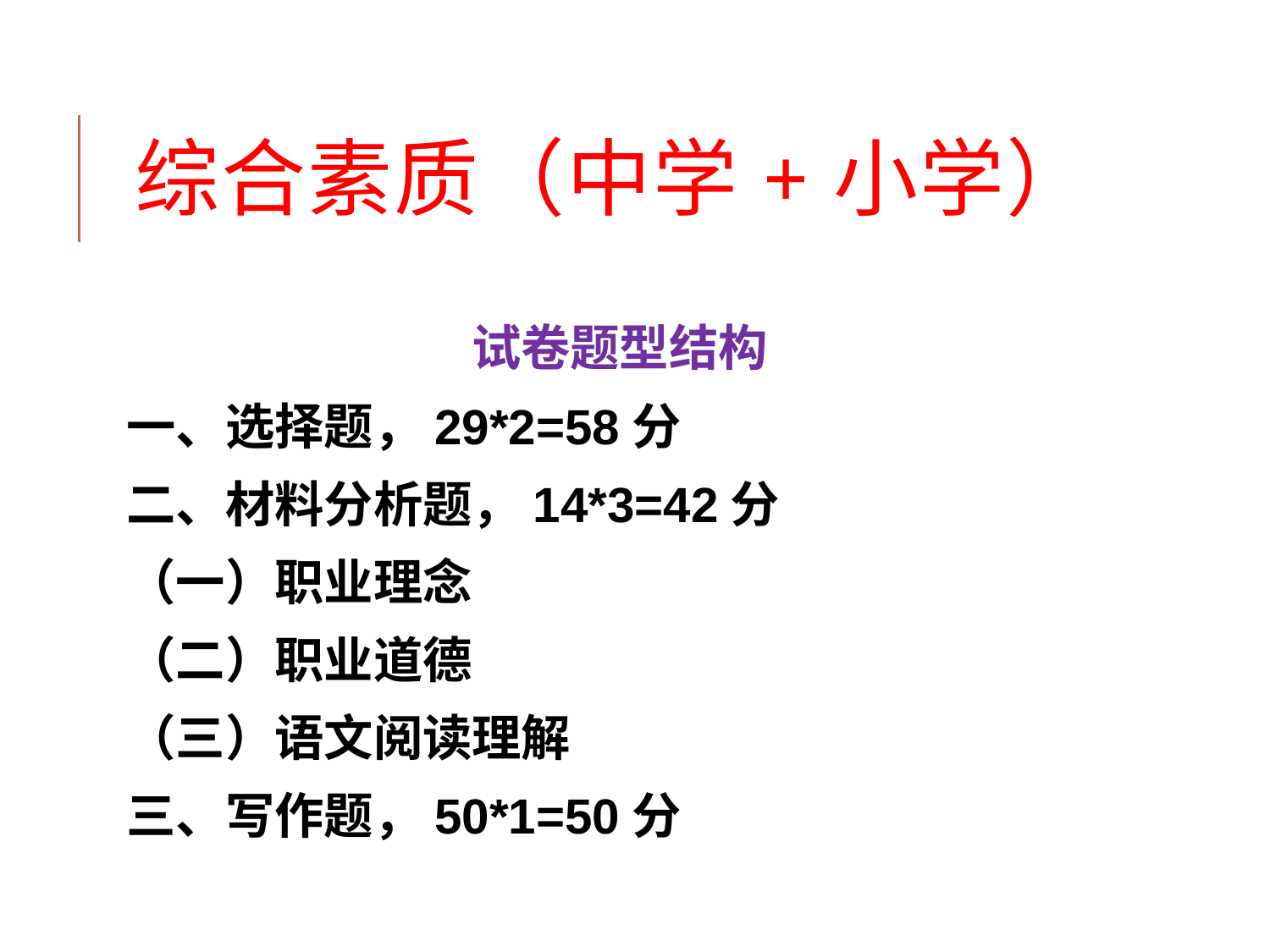

# 综合素质（中学+小学）
试卷题型结构
一、选择题，29*2=58分
二、材料分析题，14*3=42分
（一）职业理念
（二）职业道德
（三）语文阅读理解
三、写作题，50*1=50分